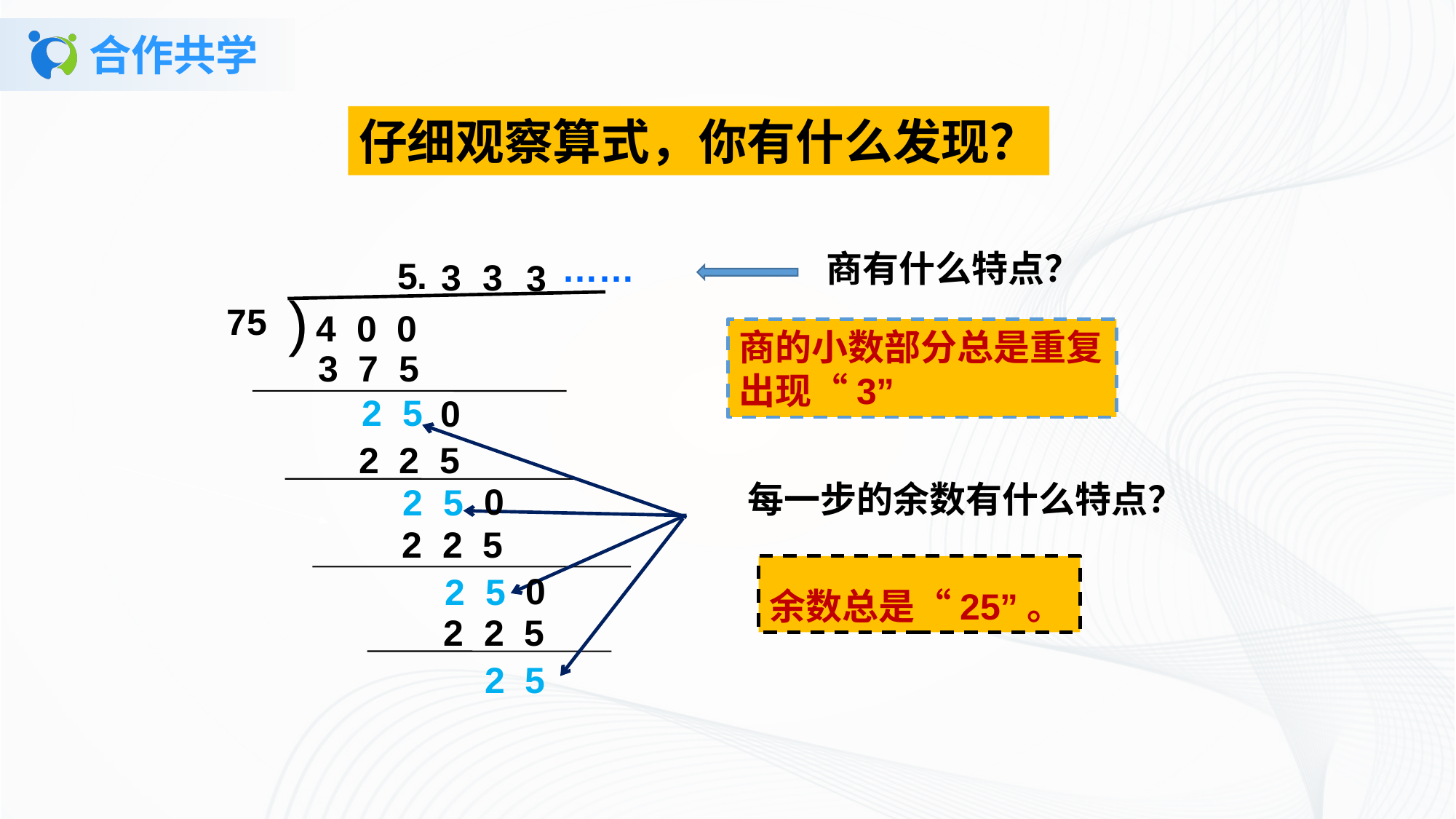

# 合作共学
仔细观察算式，你有什么发现？
……
商有什么特点？
5.
3
3
3

)
75
4  0  0
商的小数部分总是重复出现“3”
3  7  5
2  5
0

2  2  5
每一步的余数有什么特点？
0
2  5

2  2  5
余数总是“25”。
0
2  5

2  2  5

2  5